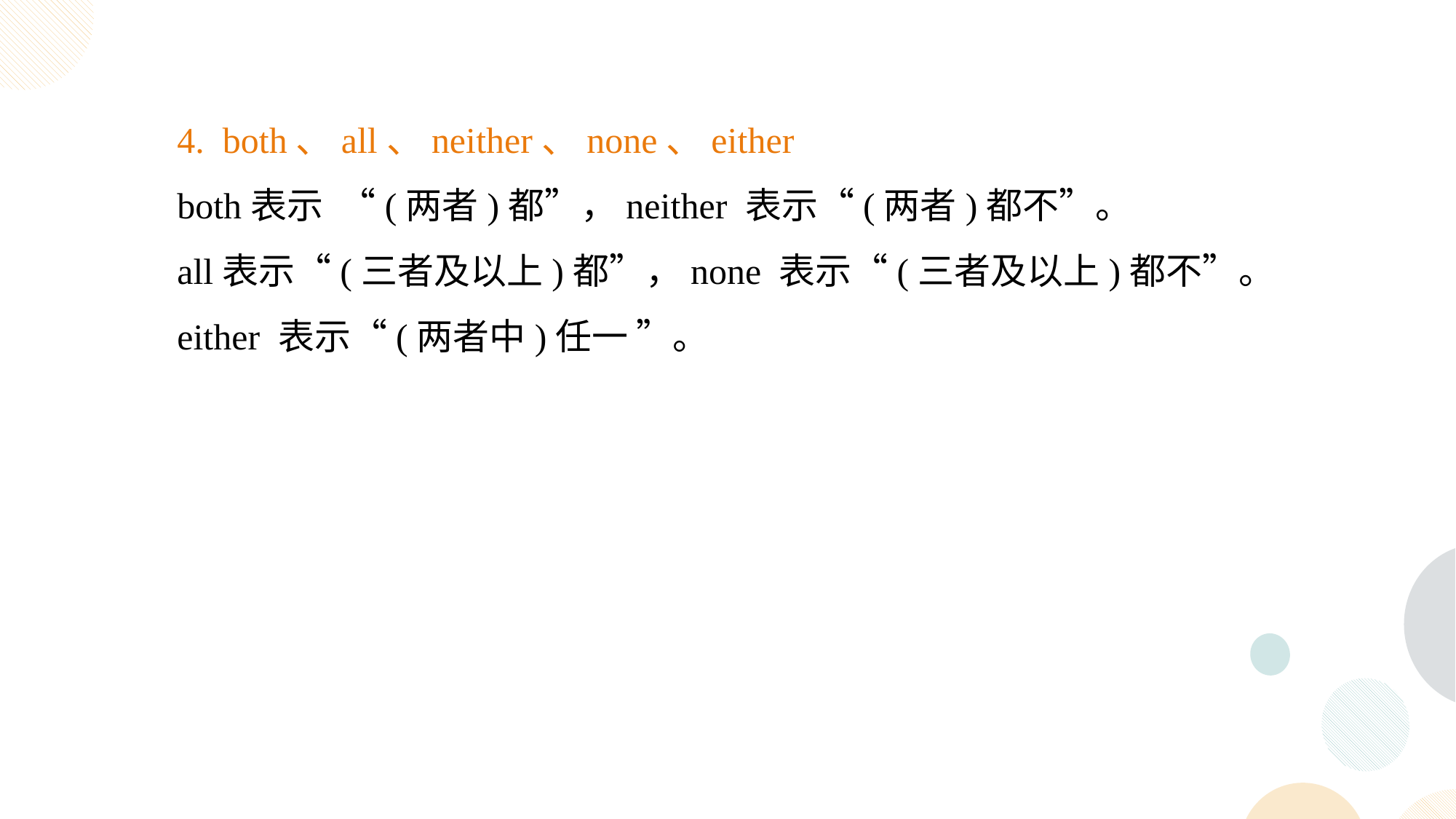

4.  both、all、neither、none、either
both表示  “(两者)都”，neither 表示“(两者)都不”。
all表示“(三者及以上)都”，none 表示“(三者及以上)都不”。
either 表示“(两者中)任一 ”。